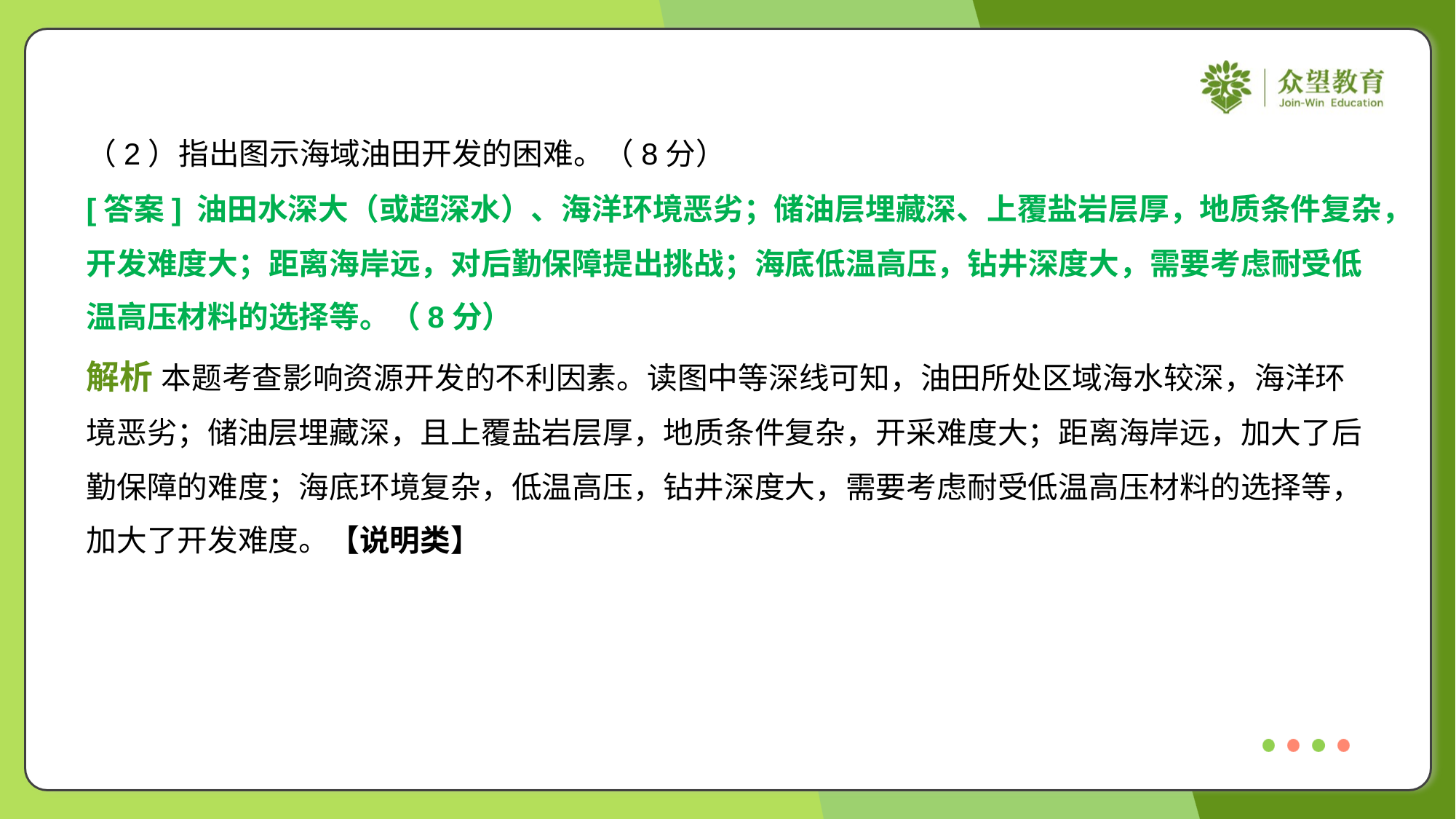

（2）指出图示海域油田开发的困难。（8分）
[答案] 油田水深大（或超深水）、海洋环境恶劣；储油层埋藏深、上覆盐岩层厚，地质条件复杂，
开发难度大；距离海岸远，对后勤保障提出挑战；海底低温高压，钻井深度大，需要考虑耐受低
温高压材料的选择等。（8分）
解析 本题考查影响资源开发的不利因素。读图中等深线可知，油田所处区域海水较深，海洋环
境恶劣；储油层埋藏深，且上覆盐岩层厚，地质条件复杂，开采难度大；距离海岸远，加大了后
勤保障的难度；海底环境复杂，低温高压，钻井深度大，需要考虑耐受低温高压材料的选择等，
加大了开发难度。【说明类】